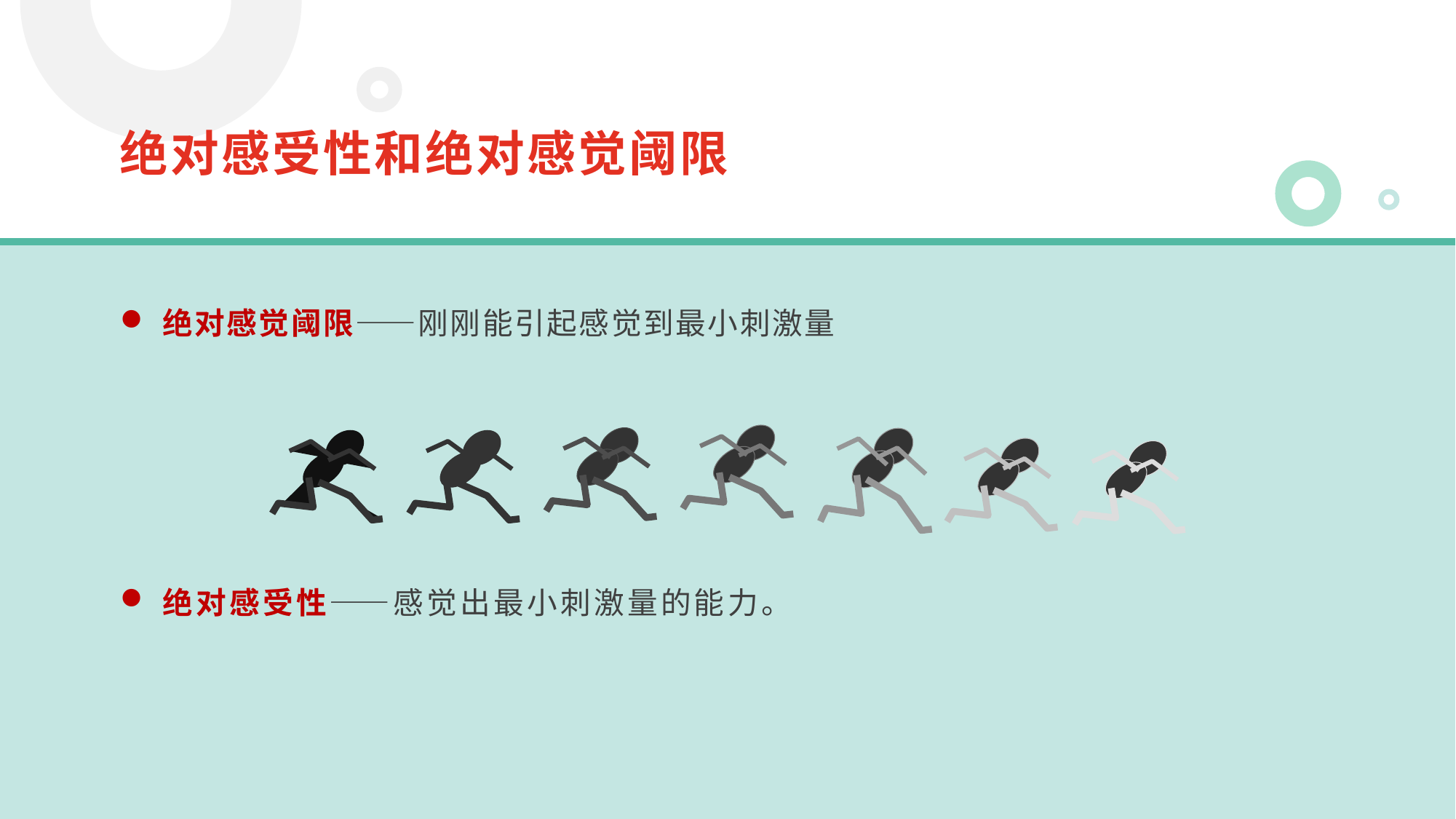

绝对感受性和绝对感觉阈限

绝对感觉阈限——刚刚能引起感觉到最小刺激量

绝对感受性——感觉出最小刺激量的能力。